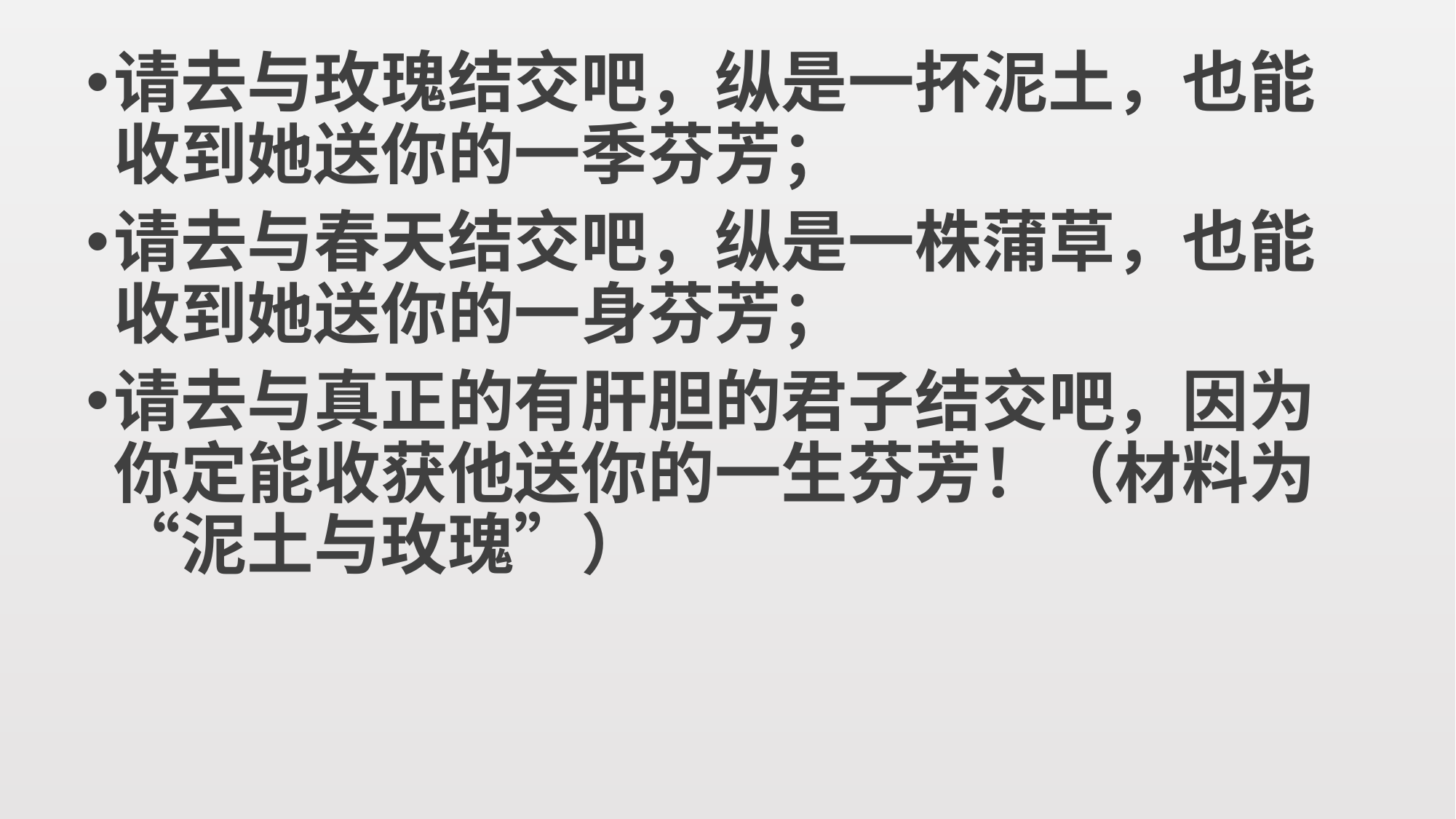

请去与玫瑰结交吧，纵是一抔泥土，也能收到她送你的一季芬芳；
请去与春天结交吧，纵是一株蒲草，也能收到她送你的一身芬芳；
请去与真正的有肝胆的君子结交吧，因为你定能收获他送你的一生芬芳！（材料为“泥土与玫瑰”）